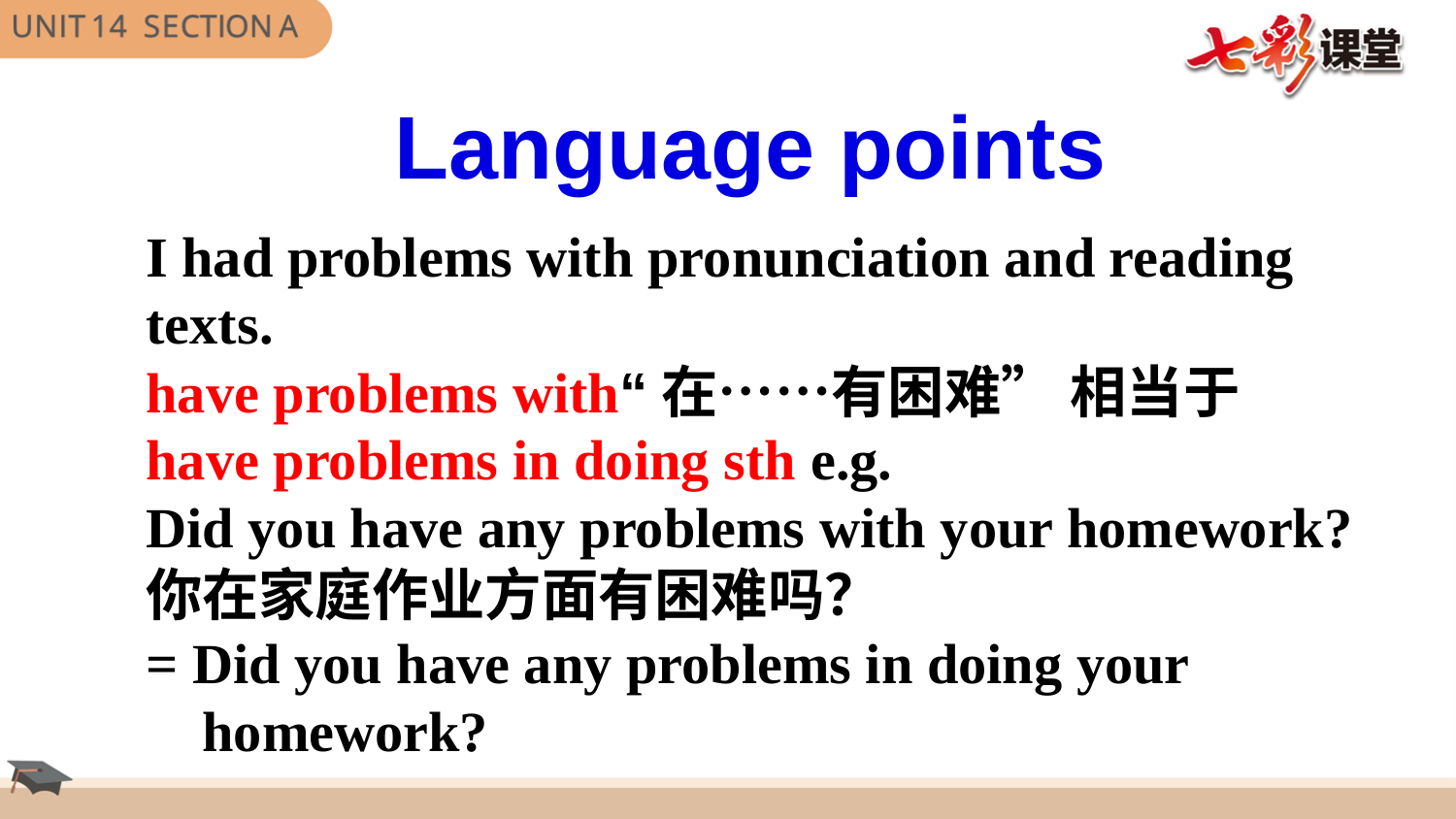

Language points
I had problems with pronunciation and reading
texts.
have problems with“在……有困难” 相当于
have problems in doing sth e.g.
Did you have any problems with your homework?
你在家庭作业方面有困难吗？
= Did you have any problems in doing your
    homework?